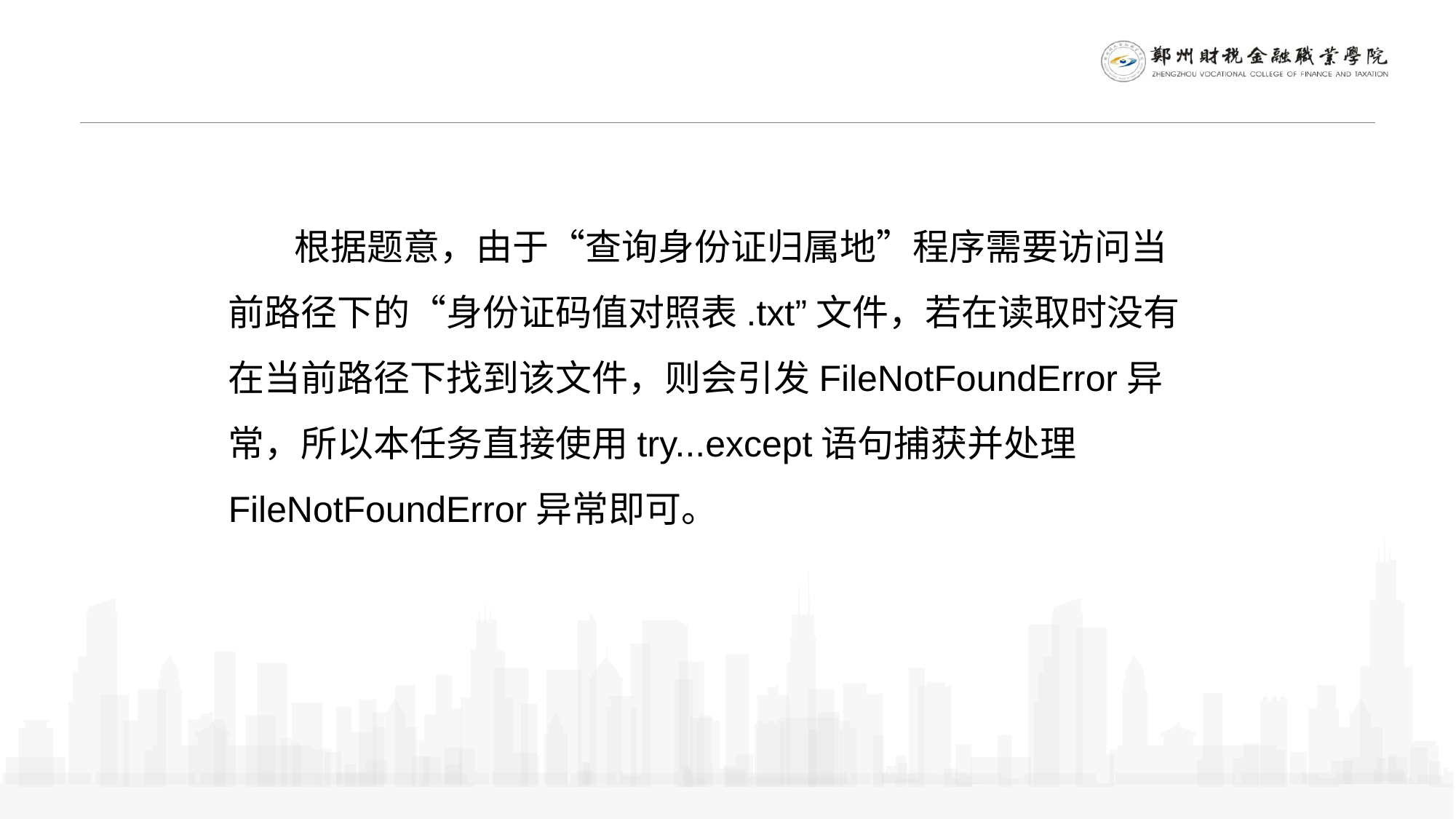

根据题意，由于“查询身份证归属地”程序需要访问当前路径下的“身份证码值对照表.txt”文件，若在读取时没有在当前路径下找到该文件，则会引发FileNotFoundError异常，所以本任务直接使用try...except语句捕获并处理FileNotFoundError异常即可。